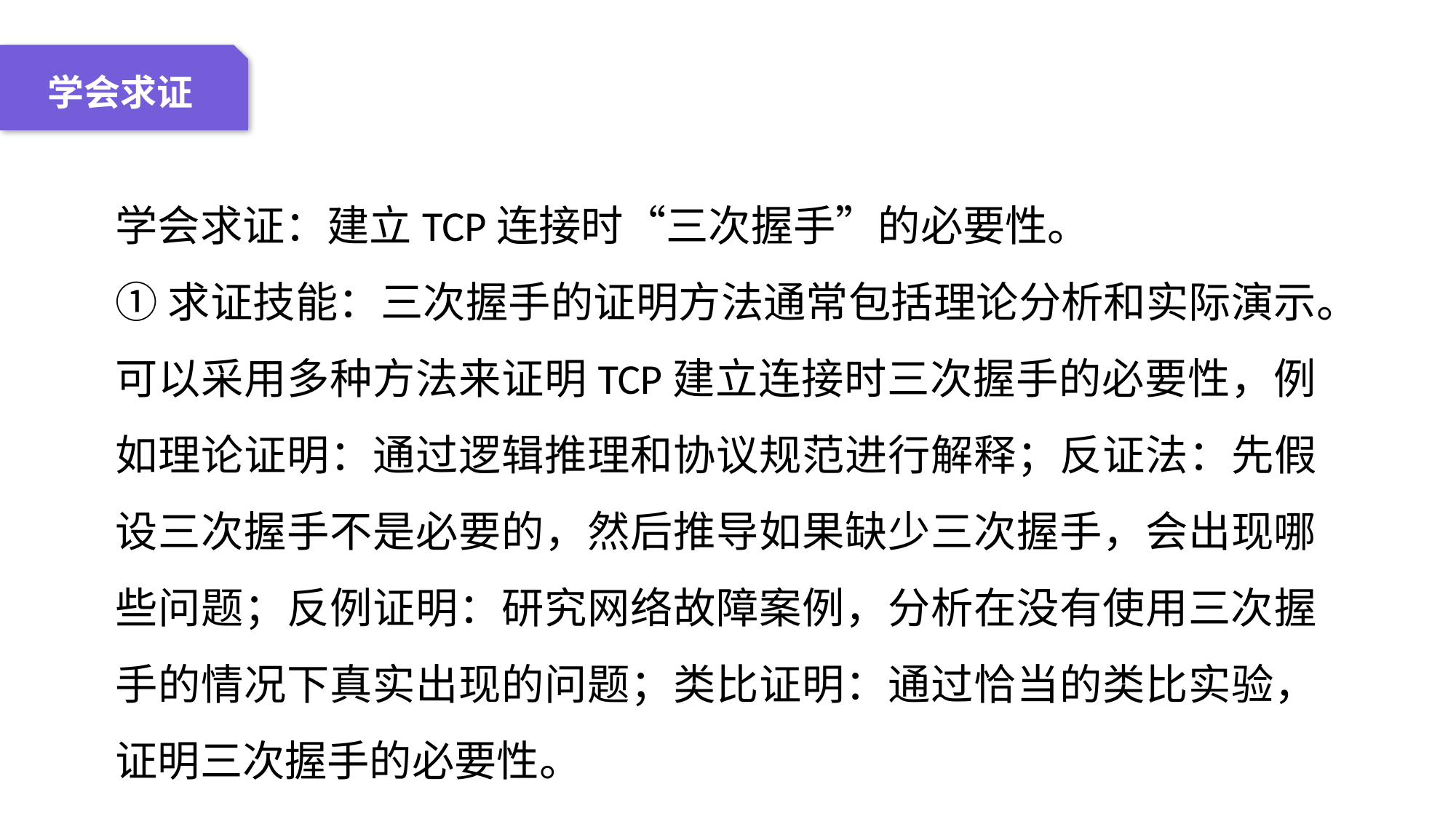

04 名词解释
01 准备过程
02 整体结构
03 重点说明
学会求证
学会求证：建立TCP连接时“三次握手”的必要性。
①求证技能：三次握手的证明方法通常包括理论分析和实际演示。可以采用多种方法来证明TCP建立连接时三次握手的必要性，例如理论证明：通过逻辑推理和协议规范进行解释；反证法：先假设三次握手不是必要的，然后推导如果缺少三次握手，会出现哪些问题；反例证明：研究网络故障案例，分析在没有使用三次握手的情况下真实出现的问题；类比证明：通过恰当的类比实验，证明三次握手的必要性。